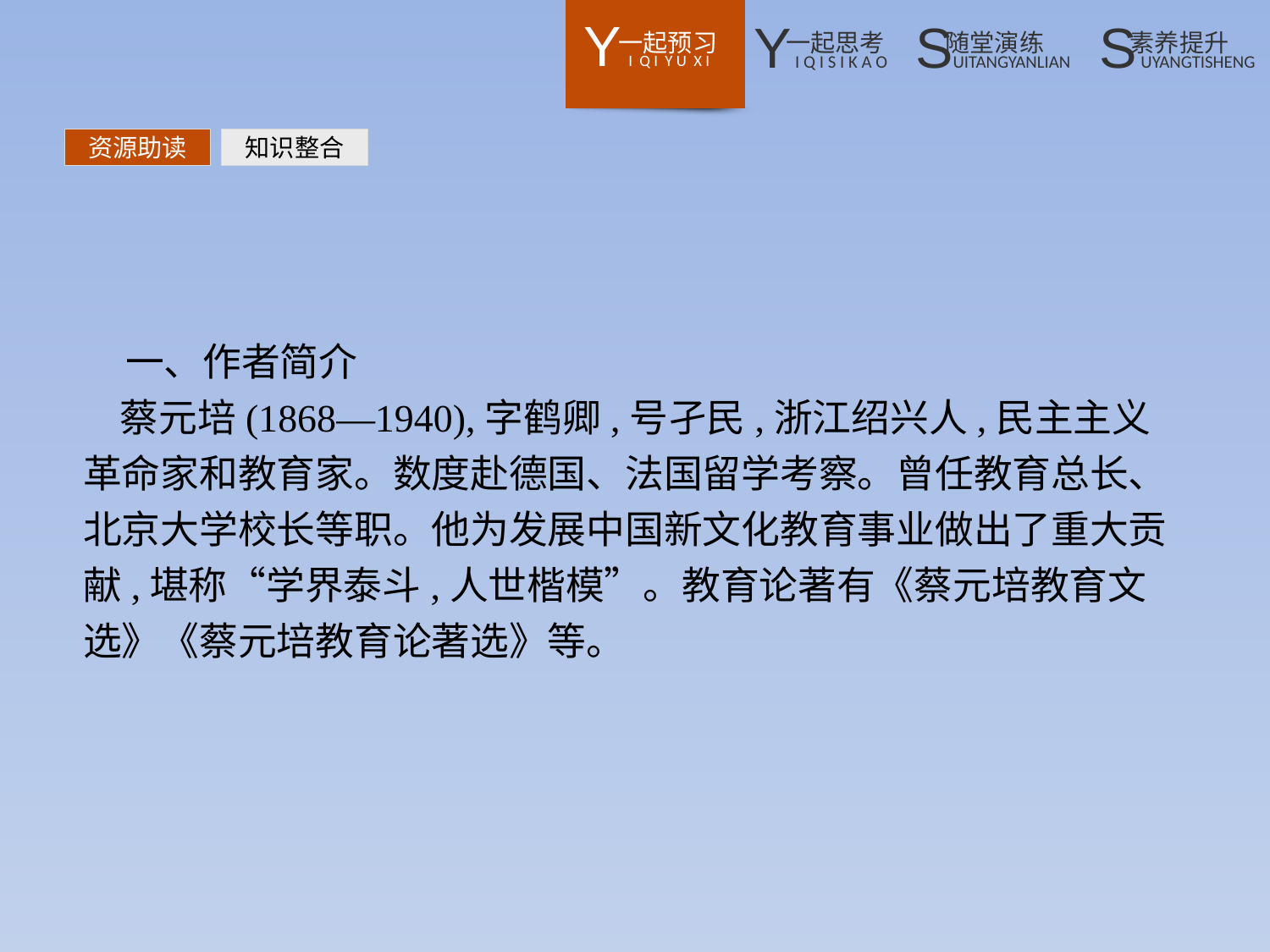

资源助读
知识整合
一、作者简介
蔡元培(1868—1940),字鹤卿,号孑民,浙江绍兴人,民主主义革命家和教育家。数度赴德国、法国留学考察。曾任教育总长、北京大学校长等职。他为发展中国新文化教育事业做出了重大贡献,堪称“学界泰斗,人世楷模”。教育论著有《蔡元培教育文选》《蔡元培教育论著选》等。